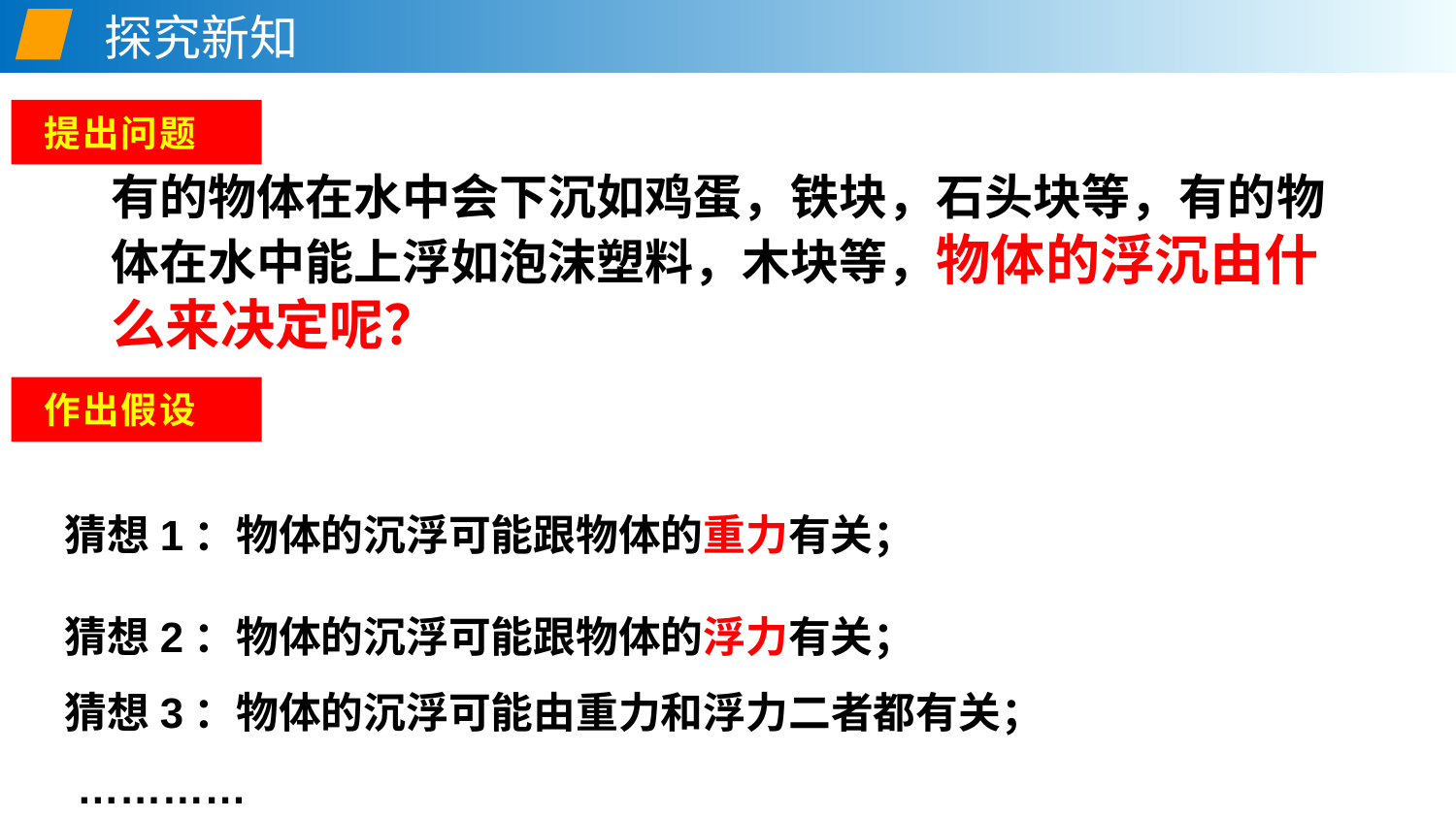

探究新知

 提出问题
有的物体在水中会下沉如鸡蛋，铁块，石头块等，有的物体在水中能上浮如泡沫塑料，木块等，物体的浮沉由什么来决定呢？
 作出假设
猜想1：物体的沉浮可能跟物体的重力有关；
猜想2：物体的沉浮可能跟物体的浮力有关；
猜想3：物体的沉浮可能由重力和浮力二者都有关；

 …………